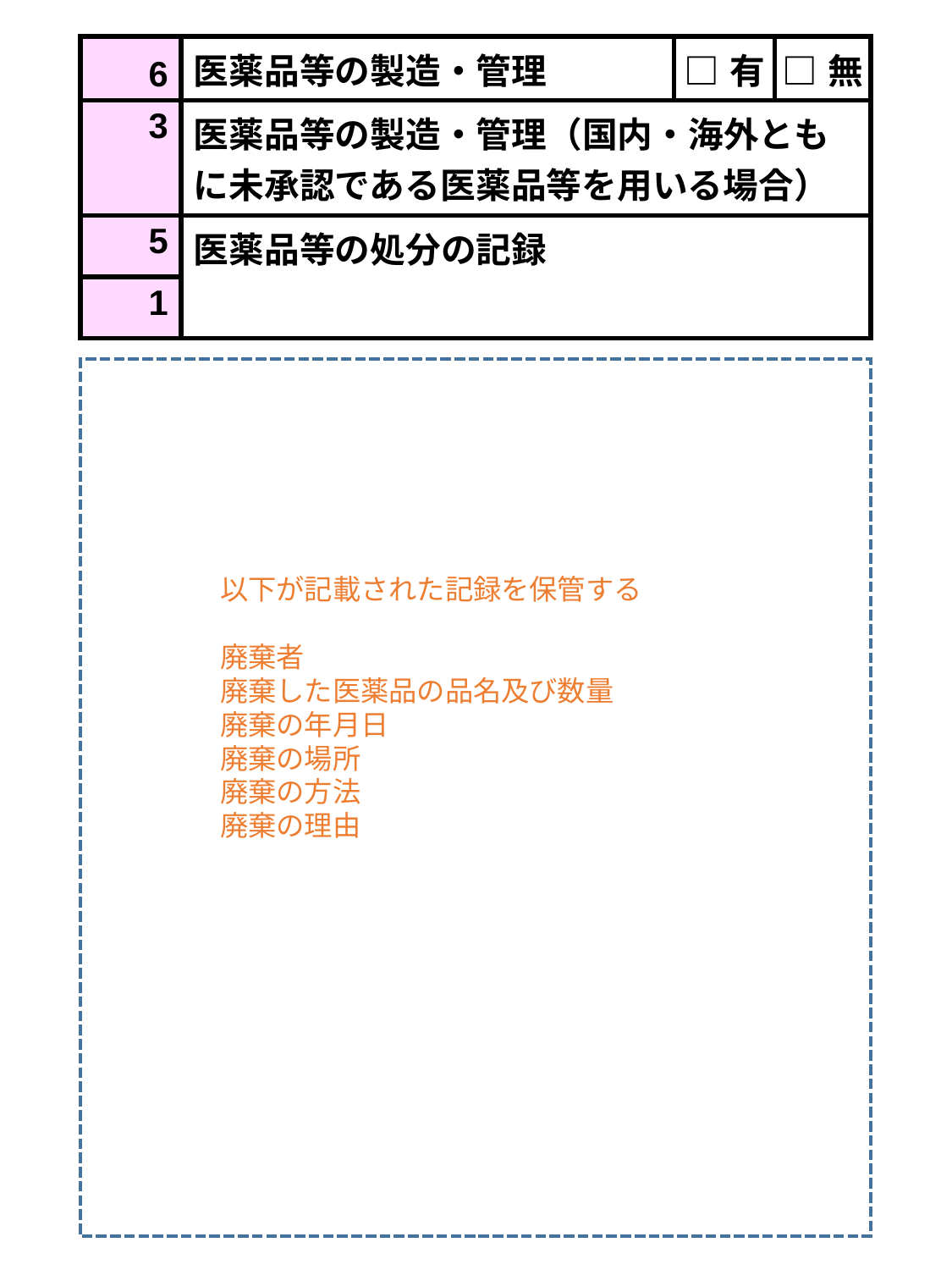

| 6 | 医薬品等の製造・管理 | □有 | □無 |
| --- | --- | --- | --- |
| 3 | 医薬品等の製造・管理（国内・海外ともに未承認である医薬品等を用いる場合） |  |  |
| 5 | 医薬品等の処分の記録 |  |  |
| 1 |  |  |  |

以下が記載された記録を保管する

廃棄者
廃棄した医薬品の品名及び数量
廃棄の年月日
廃棄の場所
廃棄の方法
廃棄の理由